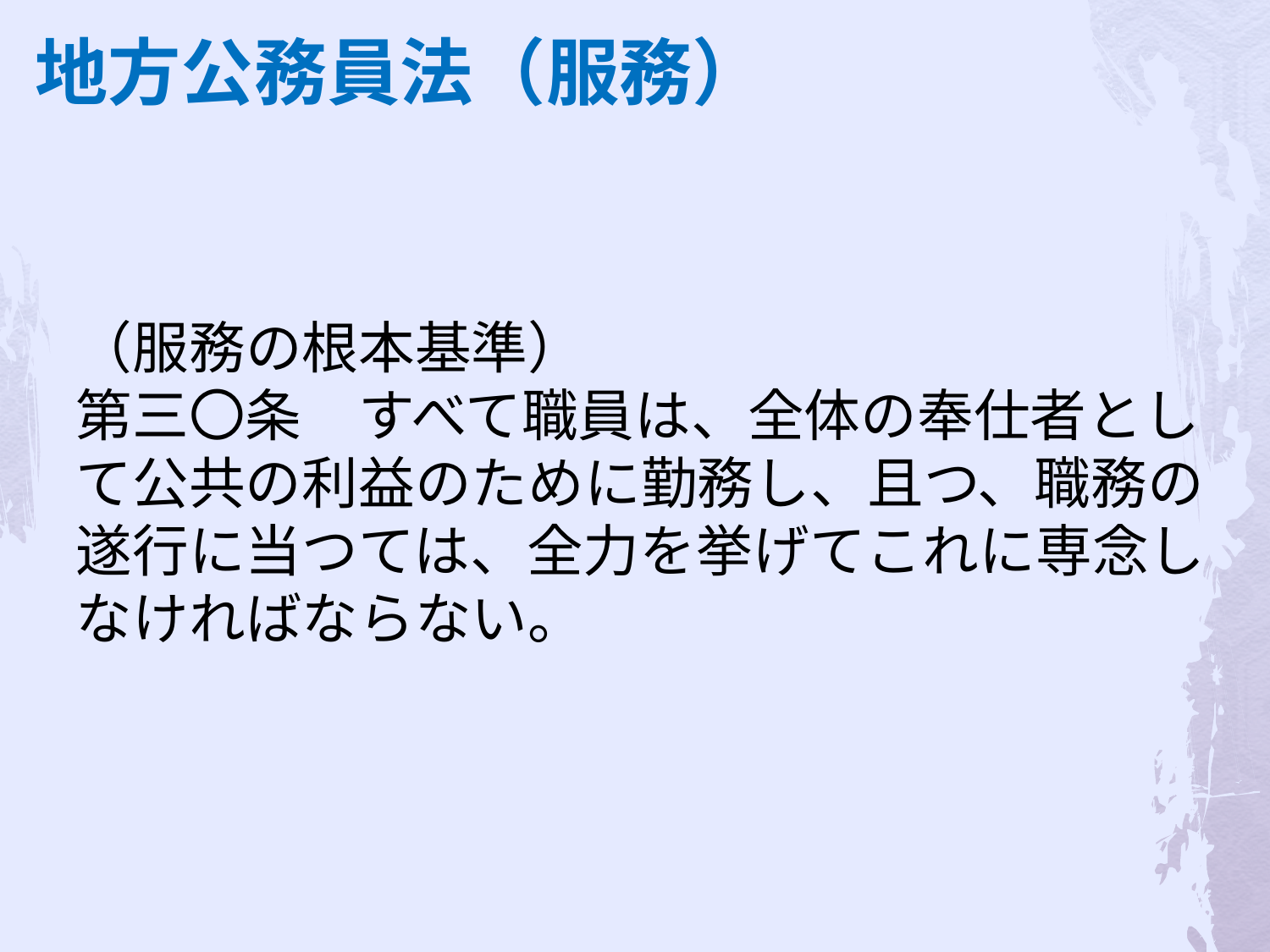

地方公務員法（服務）
（服務の根本基準）
第三〇条　すべて職員は、全体の奉仕者として公共の利益のために勤務し、且つ、職務の遂行に当つては、全力を挙げてこれに専念しなければならない。